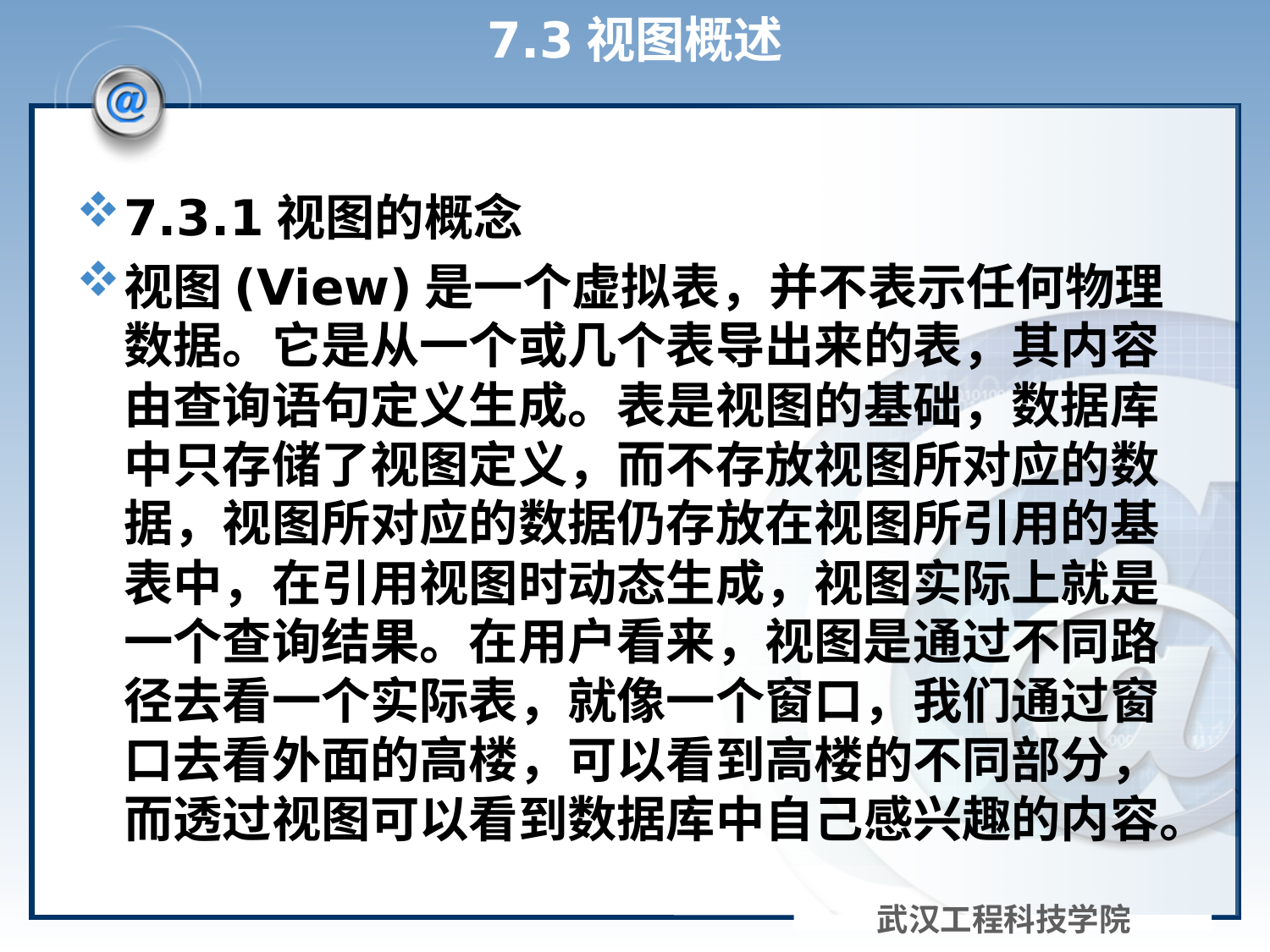

# 7.3视图概述
7.3.1视图的概念
视图(View)是一个虚拟表，并不表示任何物理数据。它是从一个或几个表导出来的表，其内容由查询语句定义生成。表是视图的基础，数据库中只存储了视图定义，而不存放视图所对应的数据，视图所对应的数据仍存放在视图所引用的基表中，在引用视图时动态生成，视图实际上就是一个查询结果。在用户看来，视图是通过不同路径去看一个实际表，就像一个窗口，我们通过窗口去看外面的高楼，可以看到高楼的不同部分，而透过视图可以看到数据库中自己感兴趣的内容。

武汉工程科技学院